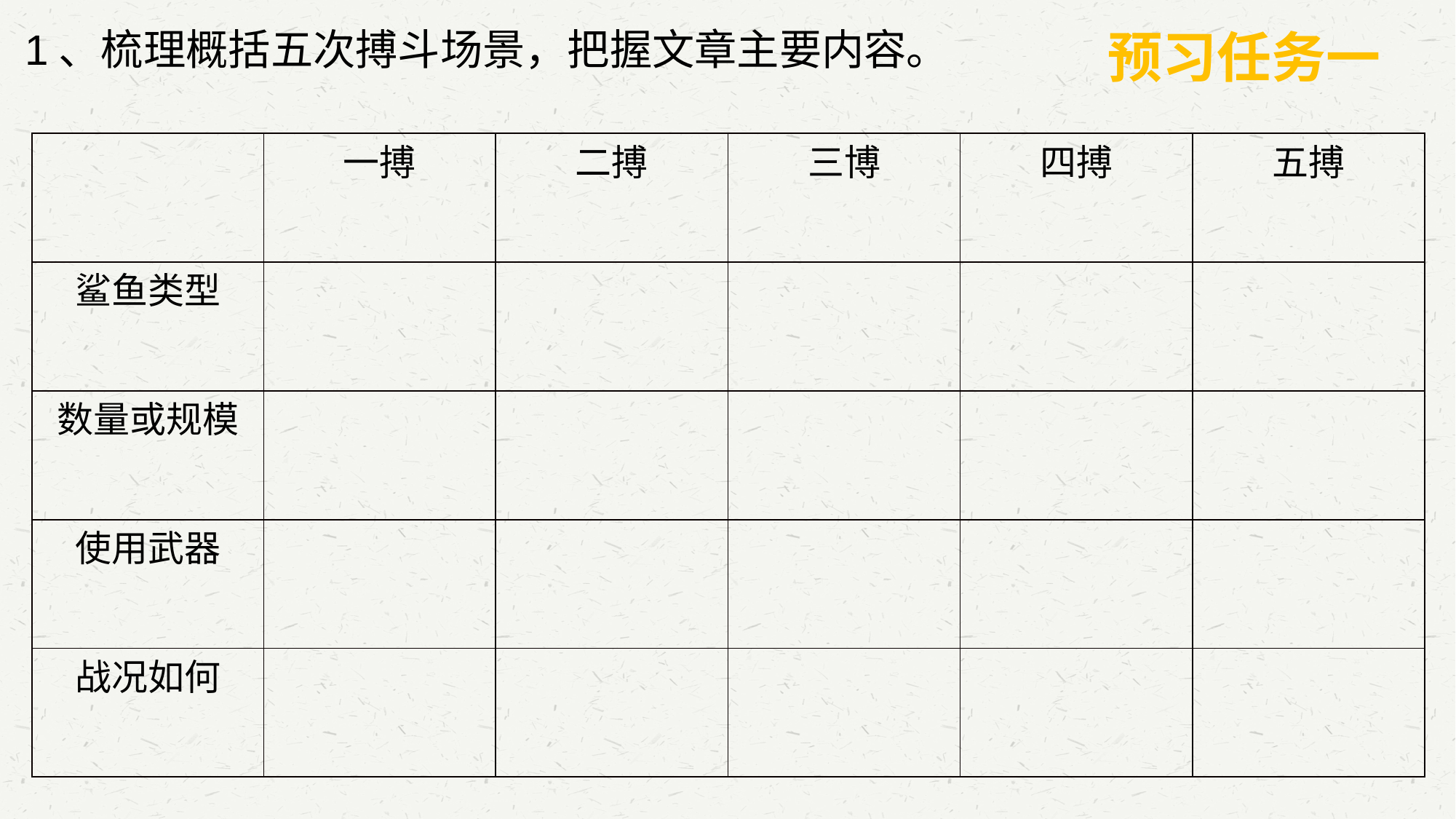

1、梳理概括五次搏斗场景，把握文章主要内容。
预习任务一
|  | 一搏 | 二搏 | 三博 | 四搏 | 五搏 |
| --- | --- | --- | --- | --- | --- |
| 鲨鱼类型 |  |  |  |  |  |
| 数量或规模 |  |  |  |  |  |
| 使用武器 |  |  |  |  |  |
| 战况如何 |  |  |  |  |  |